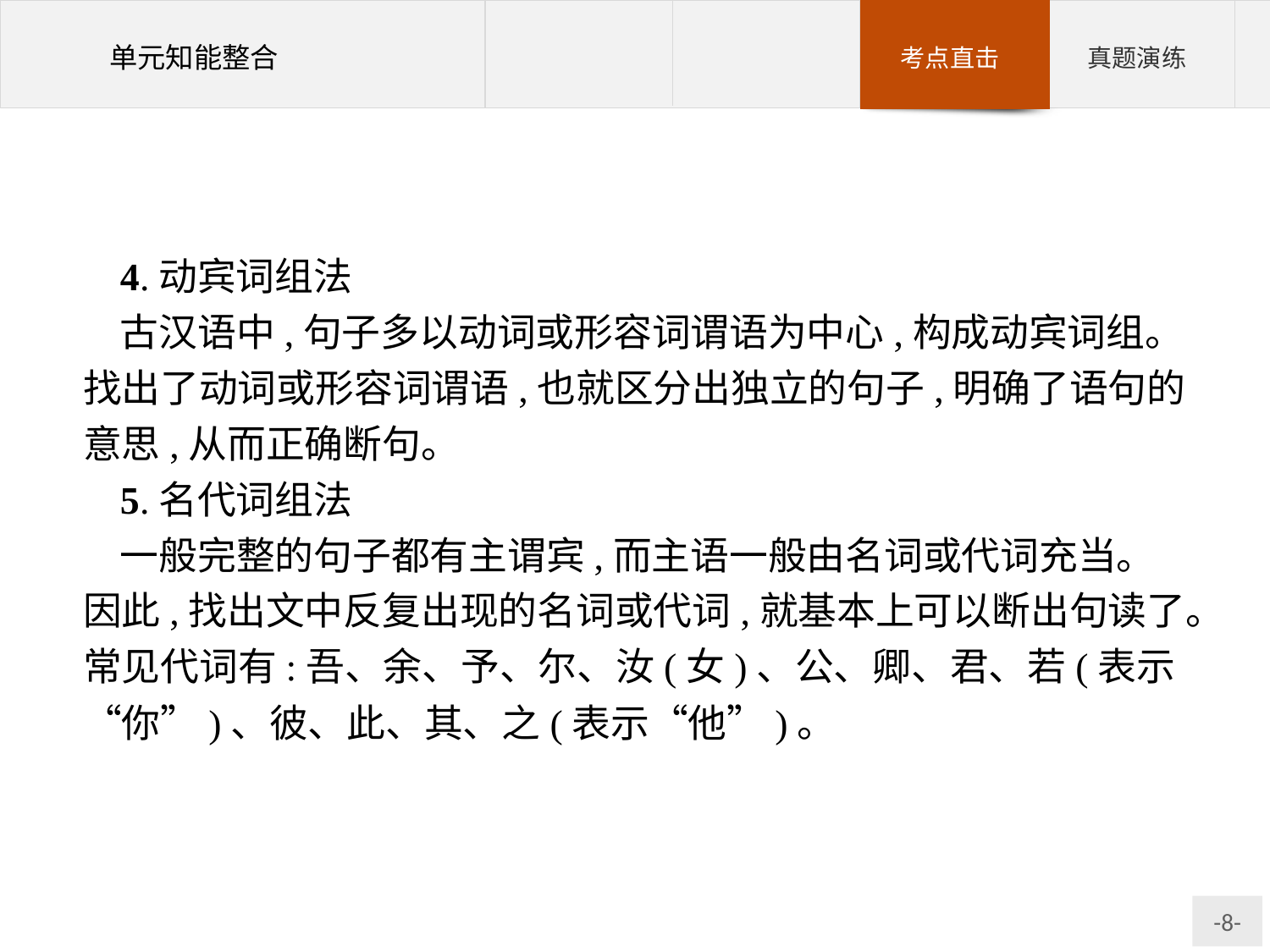

4.动宾词组法
古汉语中,句子多以动词或形容词谓语为中心,构成动宾词组。找出了动词或形容词谓语,也就区分出独立的句子,明确了语句的意思,从而正确断句。
5.名代词组法
一般完整的句子都有主谓宾,而主语一般由名词或代词充当。因此,找出文中反复出现的名词或代词,就基本上可以断出句读了。常见代词有:吾、余、予、尔、汝(女)、公、卿、君、若(表示“你”)、彼、此、其、之(表示“他”)。